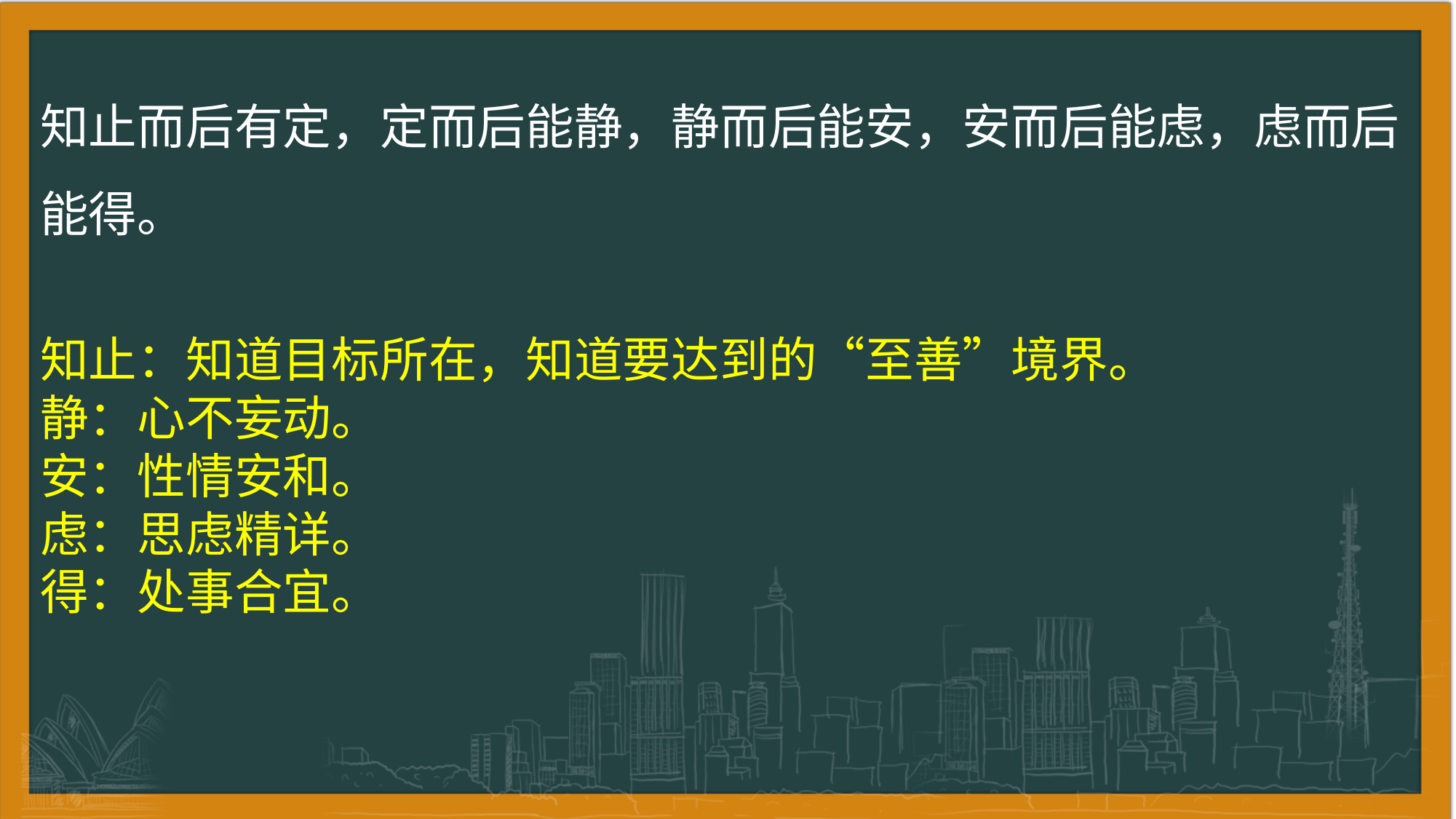

知止而后有定，定而后能静，静而后能安，安而后能虑，虑而后能得。

知止：知道目标所在，知道要达到的“至善”境界。
静：心不妄动。
安：性情安和。
虑：思虑精详。
得：处事合宜。